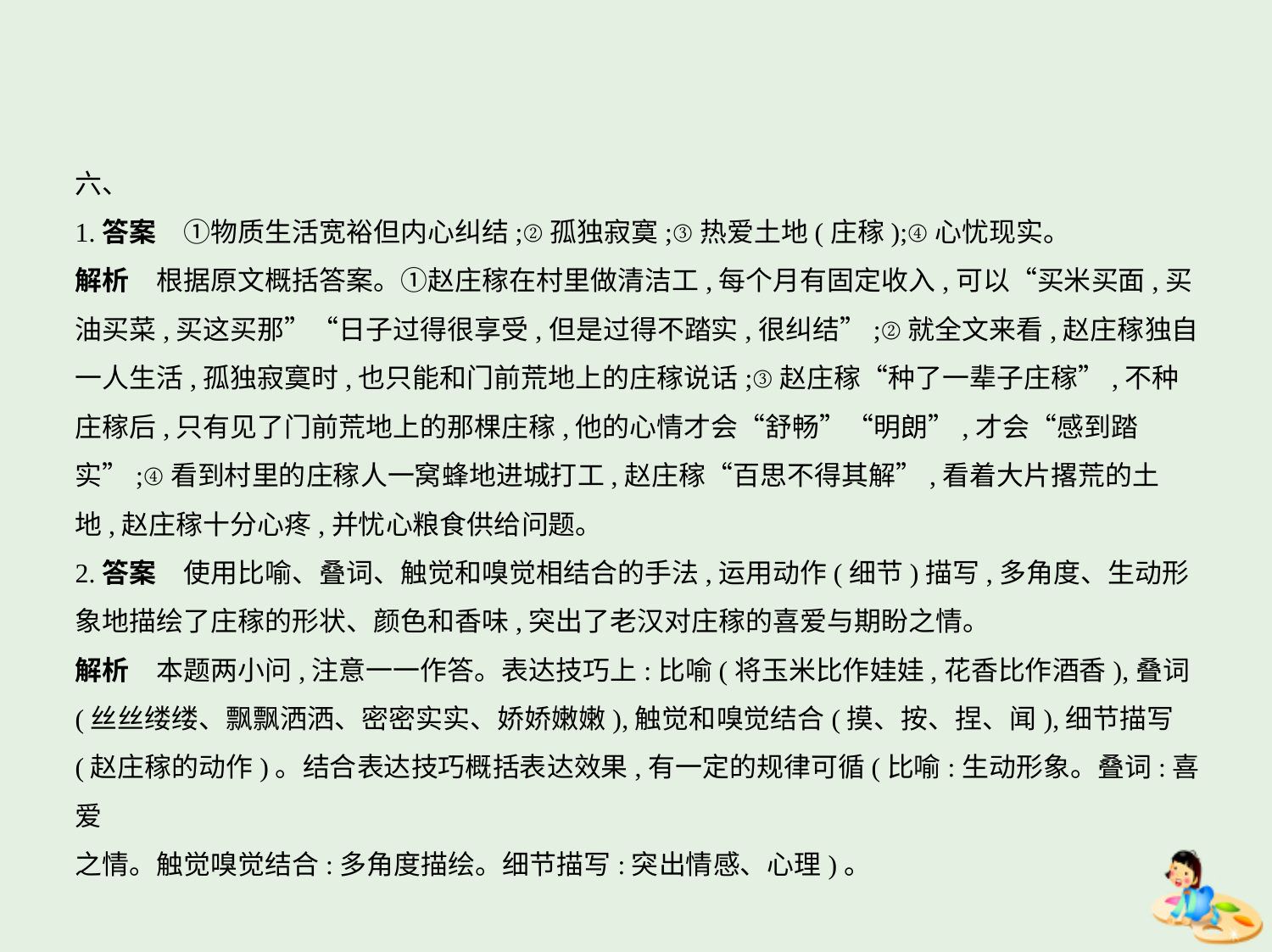

六、
1.答案　①物质生活宽裕但内心纠结;②孤独寂寞;③热爱土地(庄稼);④心忧现实。
解析　根据原文概括答案。①赵庄稼在村里做清洁工,每个月有固定收入,可以“买米买面,买
油买菜,买这买那”“日子过得很享受,但是过得不踏实,很纠结”;②就全文来看,赵庄稼独自
一人生活,孤独寂寞时,也只能和门前荒地上的庄稼说话;③赵庄稼“种了一辈子庄稼”,不种
庄稼后,只有见了门前荒地上的那棵庄稼,他的心情才会“舒畅”“明朗”,才会“感到踏
实”;④看到村里的庄稼人一窝蜂地进城打工,赵庄稼“百思不得其解”,看着大片撂荒的土
地,赵庄稼十分心疼,并忧心粮食供给问题。
2.答案　使用比喻、叠词、触觉和嗅觉相结合的手法,运用动作(细节)描写,多角度、生动形
象地描绘了庄稼的形状、颜色和香味,突出了老汉对庄稼的喜爱与期盼之情。
解析　本题两小问,注意一一作答。表达技巧上:比喻(将玉米比作娃娃,花香比作酒香),叠词
(丝丝缕缕、飘飘洒洒、密密实实、娇娇嫩嫩),触觉和嗅觉结合(摸、按、捏、闻),细节描写
(赵庄稼的动作)。结合表达技巧概括表达效果,有一定的规律可循(比喻:生动形象。叠词:喜爱
之情。触觉嗅觉结合:多角度描绘。细节描写:突出情感、心理)。